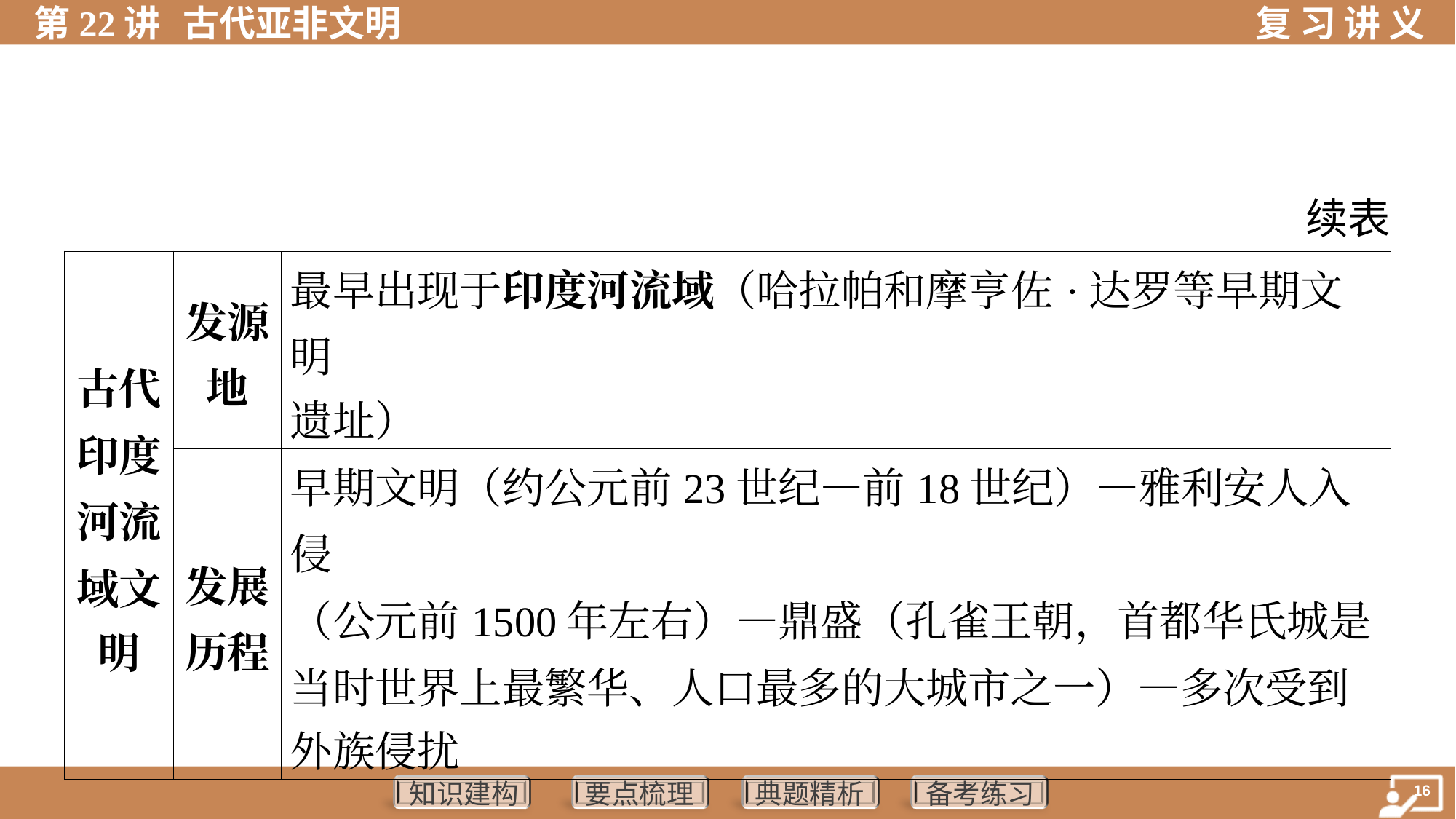

续表
| 古代 印度 河流 域文 明 | 发源 地 | 最早出现于印度河流域（哈拉帕和摩亨佐·达罗等早期文明 遗址） |  |  |  |
| --- | --- | --- | --- | --- | --- |
|  | 发展 历程 | 早期文明（约公元前23世纪—前18世纪）—雅利安人入侵 （公元前1500年左右）—鼎盛（孔雀王朝，首都华氏城是 当时世界上最繁华、人口最多的大城市之一）—多次受到 外族侵扰 |  |  |  |